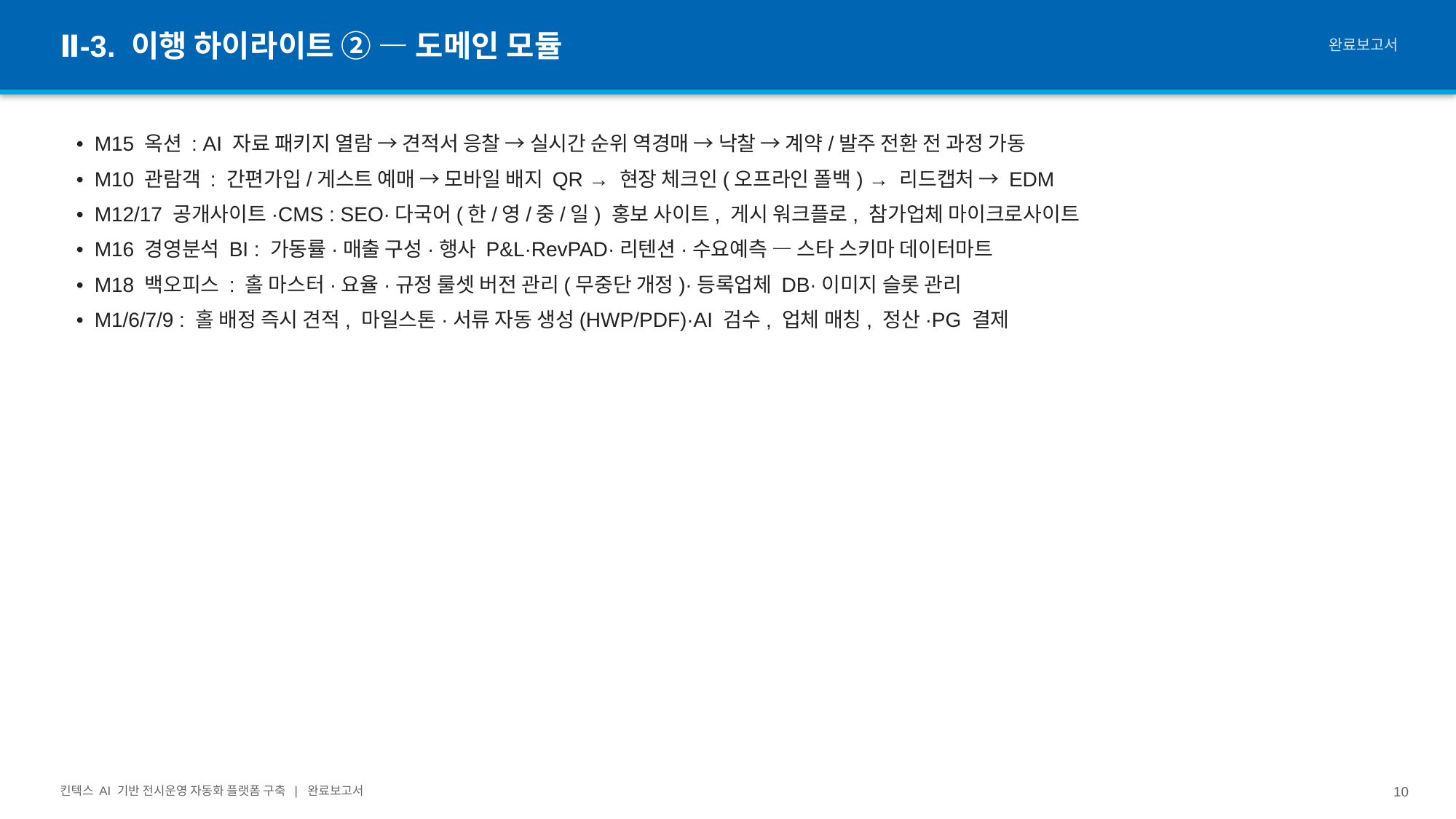

Ⅱ-3. 이행 하이라이트 ② — 도메인 모듈
완료보고서

•  M15 옥션 : AI 자료 패키지 열람 → 견적서 응찰 → 실시간 순위 역경매 → 낙찰 → 계약/발주 전환 전 과정 가동
•  M10 관람객 : 간편가입/게스트 예매 → 모바일 배지 QR → 현장 체크인(오프라인 폴백) → 리드캡처 → EDM
•  M12/17 공개사이트·CMS : SEO·다국어(한/영/중/일) 홍보 사이트, 게시 워크플로, 참가업체 마이크로사이트
•  M16 경영분석 BI : 가동률·매출 구성·행사 P&L·RevPAD·리텐션·수요예측 — 스타 스키마 데이터마트
•  M18 백오피스 : 홀 마스터·요율·규정 룰셋 버전 관리(무중단 개정)·등록업체 DB·이미지 슬롯 관리
•  M1/6/7/9 : 홀 배정 즉시 견적, 마일스톤·서류 자동 생성(HWP/PDF)·AI 검수, 업체 매칭, 정산·PG 결제
킨텍스 AI 기반 전시운영 자동화 플랫폼 구축  |  완료보고서
10